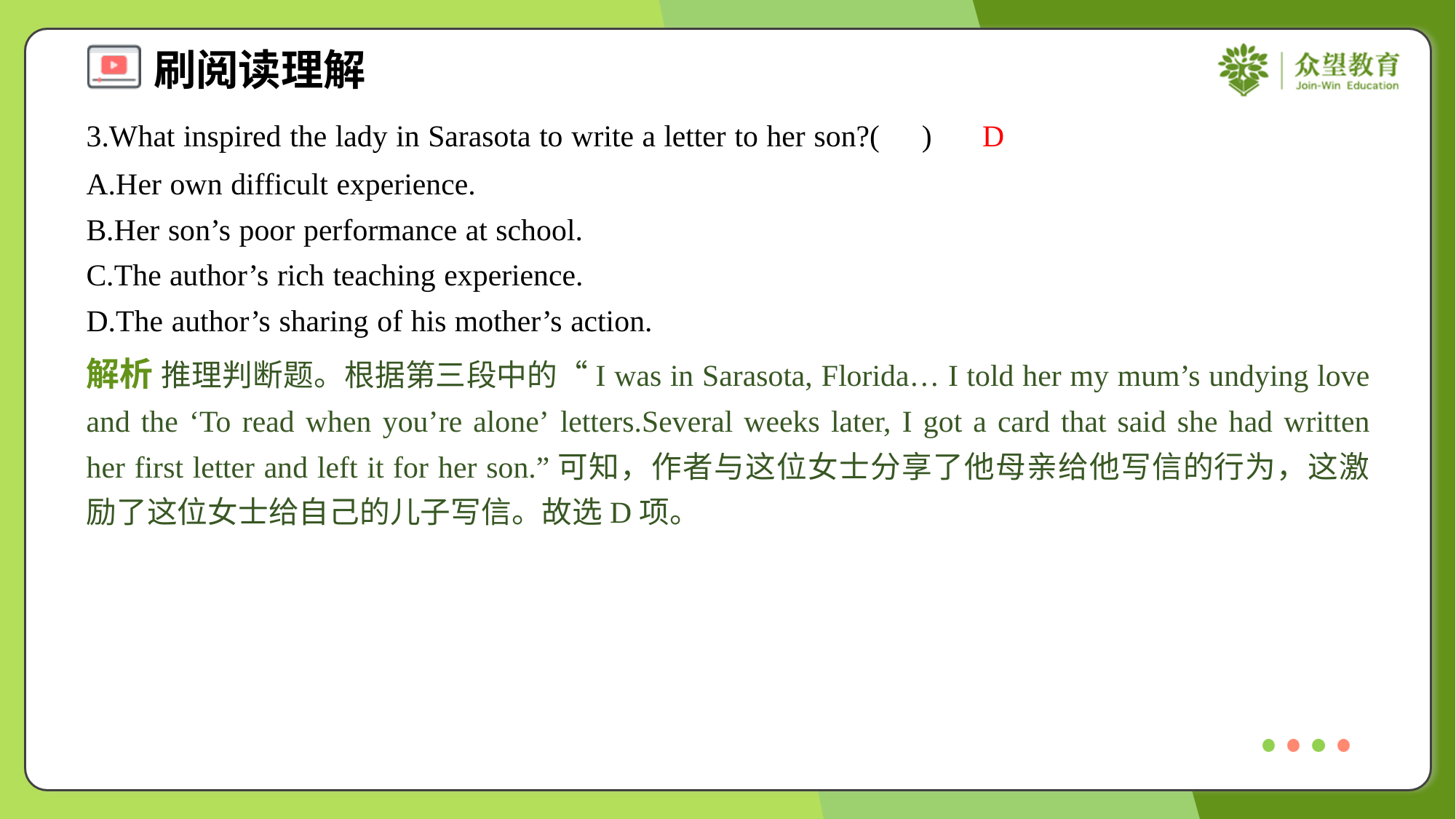

3.What inspired the lady in Sarasota to write a letter to her son?(     )
D
A.Her own difficult experience.
B.Her son’s poor performance at school.
C.The author’s rich teaching experience.
D.The author’s sharing of his mother’s action.
解析 推理判断题。根据第三段中的“I was in Sarasota, Florida… I told her my mum’s undying love and the ‘To read when you’re alone’ letters.Several weeks later, I got a card that said she had written her first letter and left it for her son.”可知，作者与这位女士分享了他母亲给他写信的行为，这激励了这位女士给自己的儿子写信。故选D项。